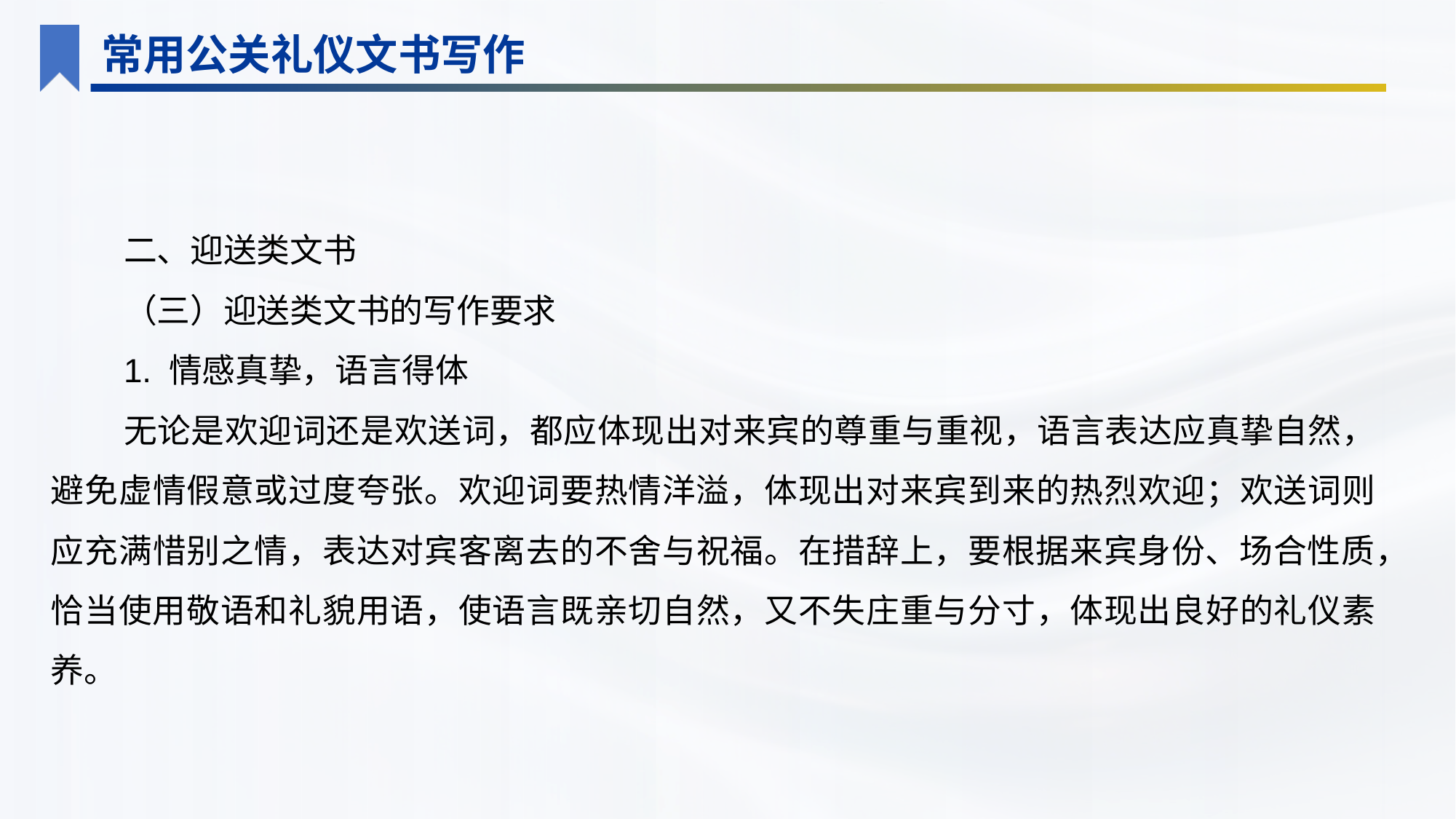

常用公关礼仪文书写作
二、迎送类文书
（三）迎送类文书的写作要求
1. 情感真挚，语言得体
无论是欢迎词还是欢送词，都应体现出对来宾的尊重与重视，语言表达应真挚自然，避免虚情假意或过度夸张。欢迎词要热情洋溢，体现出对来宾到来的热烈欢迎；欢送词则应充满惜别之情，表达对宾客离去的不舍与祝福。在措辞上，要根据来宾身份、场合性质，恰当使用敬语和礼貌用语，使语言既亲切自然，又不失庄重与分寸，体现出良好的礼仪素养。